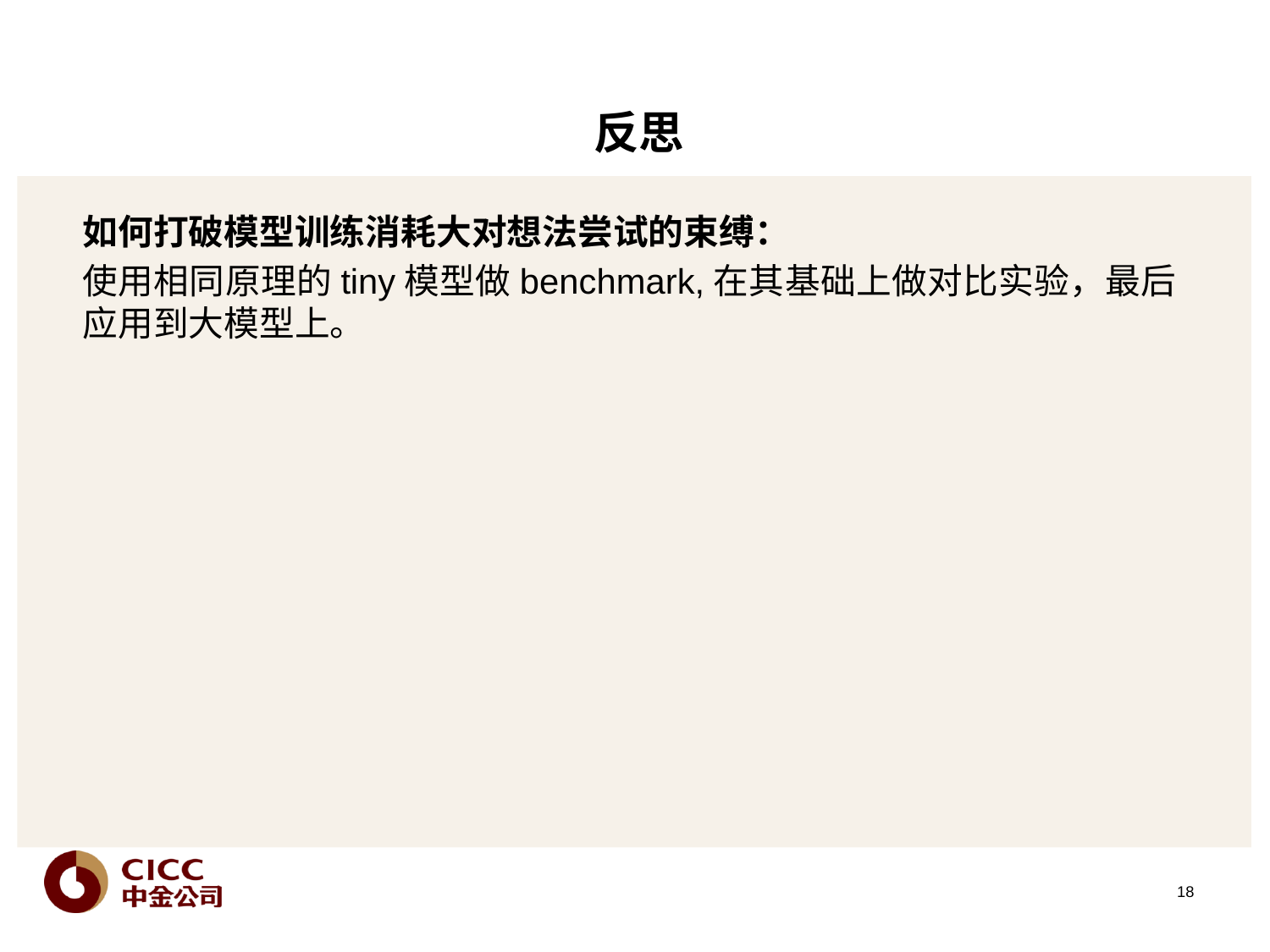

# 反思

如何打破模型训练消耗大对想法尝试的束缚：
使用相同原理的tiny模型做benchmark,在其基础上做对比实验，最后应用到大模型上。